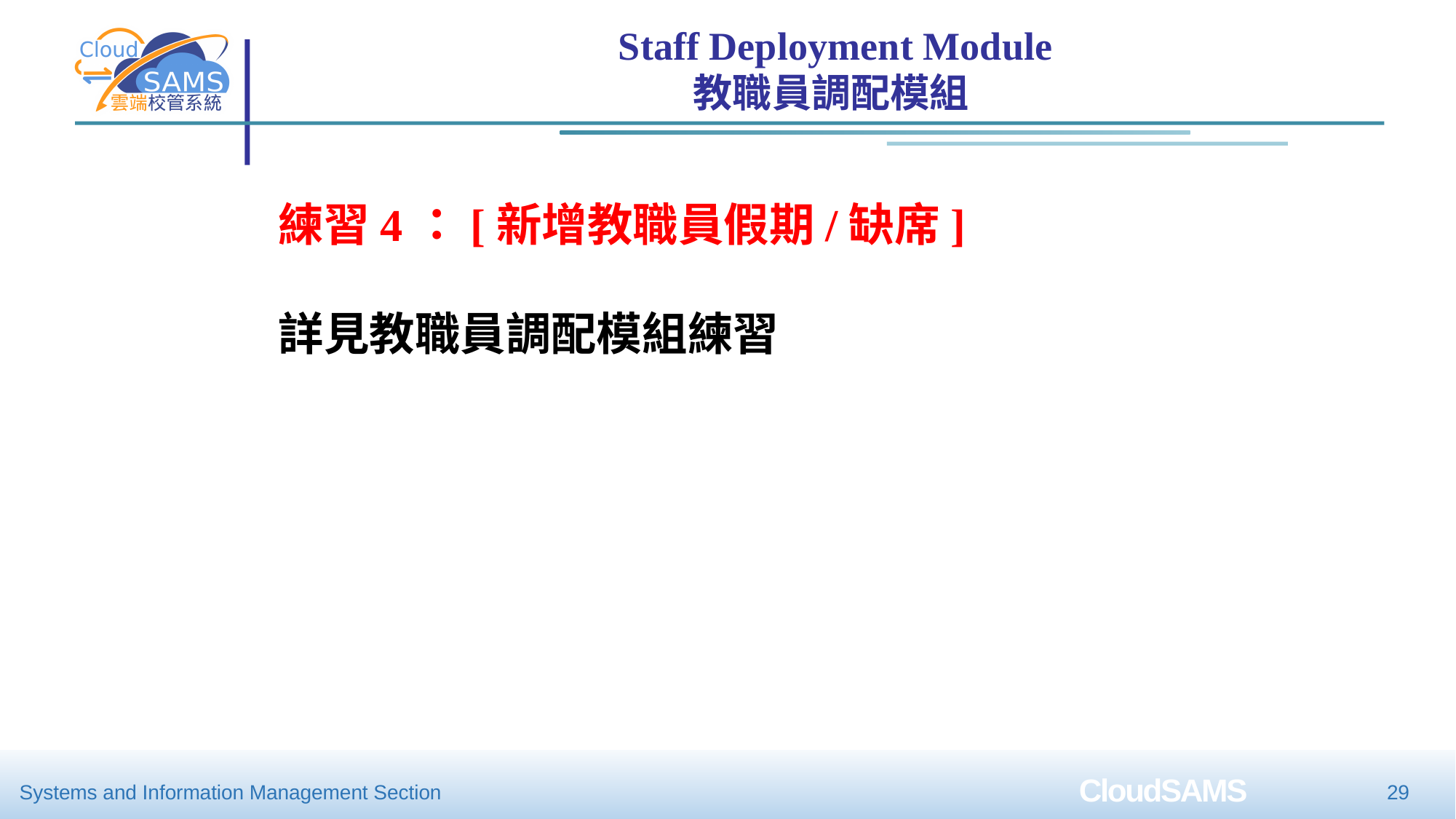

Staff Deployment Module
教職員調配模組
練習4：[新增教職員假期/缺席]

詳見教職員調配模組練習

29